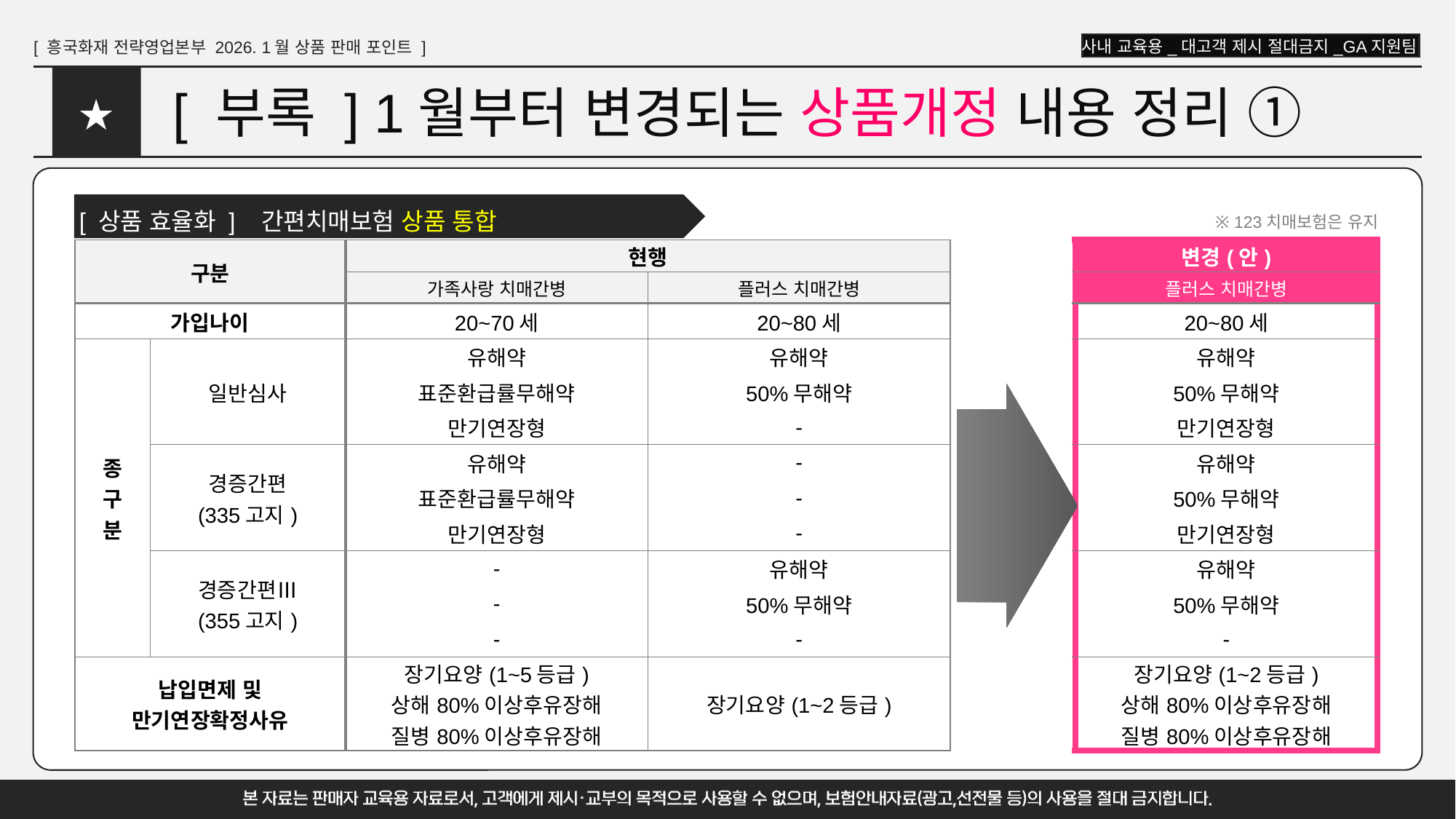

# [ 부록 ] 1월부터 변경되는 상품개정 내용 정리 ①
★
[ 상품 효율화 ]   간편치매보험 상품 통합

※ 123치매보험은 유지
| 구분 |  | 현행 |  |  | 변경(안) |
| --- | --- | --- | --- | --- | --- |
|  |  | 가족사랑 치매간병 | 플러스 치매간병 |  | 플러스 치매간병 |
| 가입나이 |  | 20~70세 | 20~80세 |  | 20~80세 |
| 종 구 분 | 일반심사 | 유해약 | 유해약 |  | 유해약 |
|  |  | 표준환급률무해약 | 50%무해약 |  | 50%무해약 |
|  |  | 만기연장형 | - |  | 만기연장형 |
|  | 경증간편 (335고지) | 유해약 | - |  | 유해약 |
|  |  | 표준환급률무해약 | - |  | 50%무해약 |
|  |  | 만기연장형 | - |  | 만기연장형 |
|  | 경증간편Ⅲ (355고지) | - | 유해약 |  | 유해약 |
|  |  | - | 50%무해약 |  | 50%무해약 |
|  |  | - | - |  | - |
| 납입면제 및 만기연장확정사유 |  | 장기요양(1~5등급) 상해80%이상후유장해 질병80%이상후유장해 | 장기요양(1~2등급) |  | 장기요양(1~2등급) 상해80%이상후유장해 질병80%이상후유장해 |